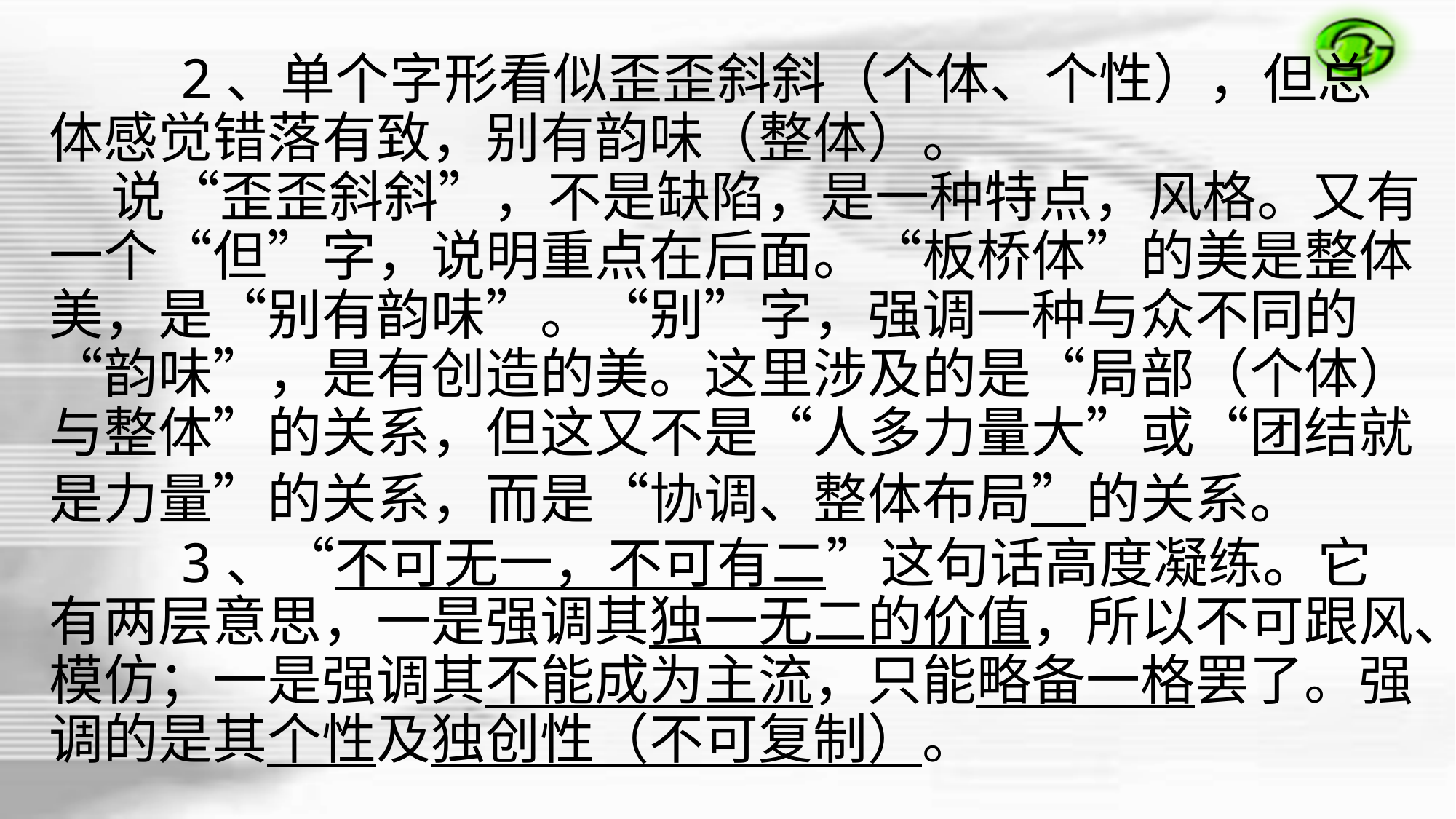

2、单个字形看似歪歪斜斜（个体、个性），但总体感觉错落有致，别有韵味（整体）。
    说“歪歪斜斜”，不是缺陷，是一种特点，风格。又有一个“但”字，说明重点在后面。“板桥体”的美是整体美，是“别有韵味”。“别”字，强调一种与众不同的“韵味”，是有创造的美。这里涉及的是“局部（个体）与整体”的关系，但这又不是“人多力量大”或“团结就是力量”的关系，而是“协调、整体布局”的关系。
    3、“不可无一，不可有二”这句话高度凝练。它有两层意思，一是强调其独一无二的价值，所以不可跟风、模仿；一是强调其不能成为主流，只能略备一格罢了。强调的是其个性及独创性（不可复制）。